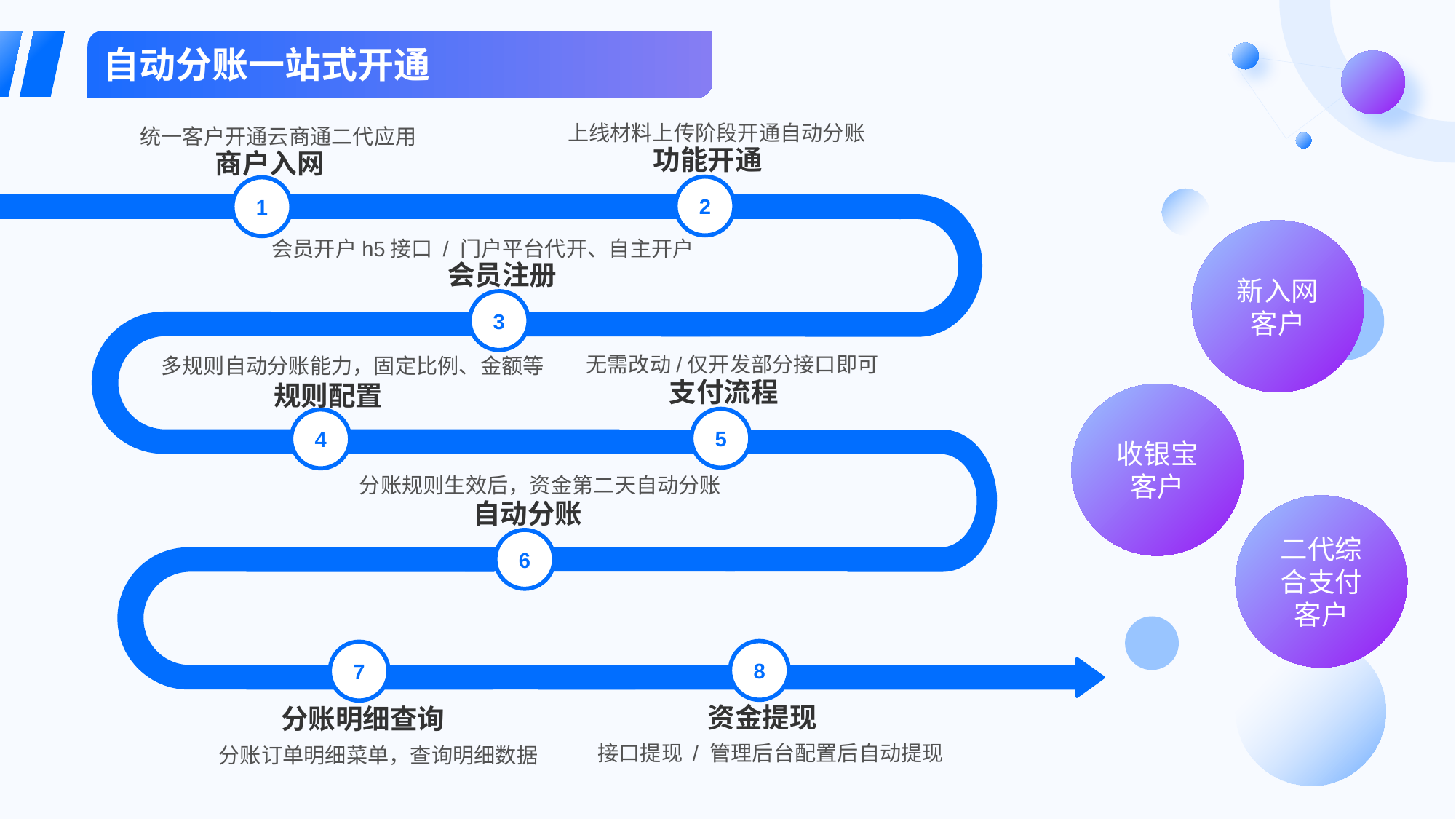

自动分账一站式开通

上线材料上传阶段开通自动分账
统一客户开通云商通二代应用

功能开通
商户入网

2
1

会员开户h5接口 / 门户平台代开、自主开户
新入网客户

会员注册

3

无需改动/仅开发部分接口即可
多规则自动分账能力，固定比例、金额等
支付流程
规则配置
收银宝客户
5
4

分账规则生效后，资金第二天自动分账
二代综合支付客户
自动分账
6

8
7

资金提现
分账明细查询
接口提现 / 管理后台配置后自动提现
分账订单明细菜单，查询明细数据